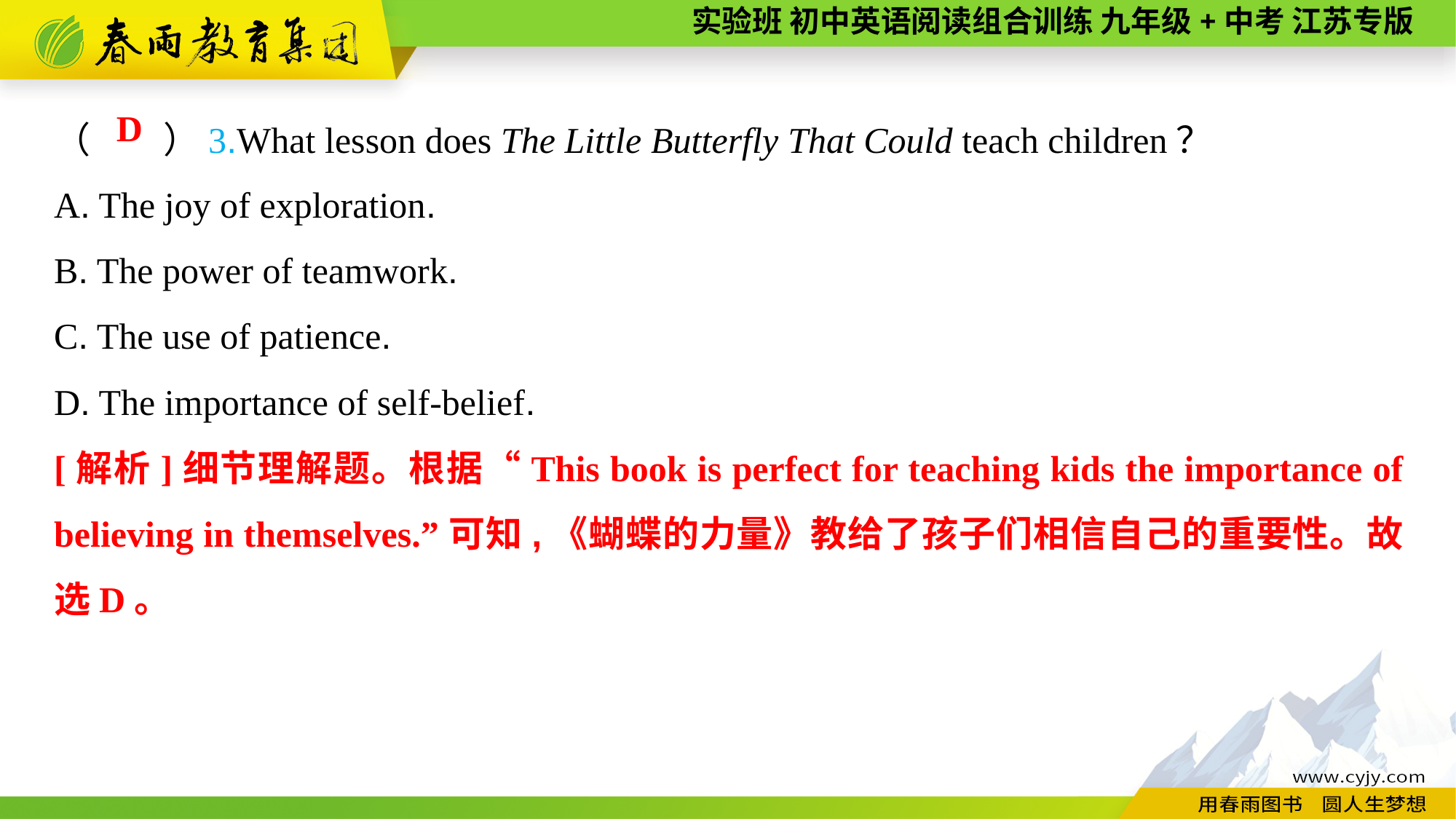

（　　）3.What lesson does The Little Butterfly That Could teach children？
A. The joy of exploration.
B. The power of teamwork.
C. The use of patience.
D. The importance of self-belief.
D
[解析]细节理解题。根据“This book is perfect for teaching kids the importance of believing in themselves.”可知,《蝴蝶的力量》教给了孩子们相信自己的重要性。故选D。